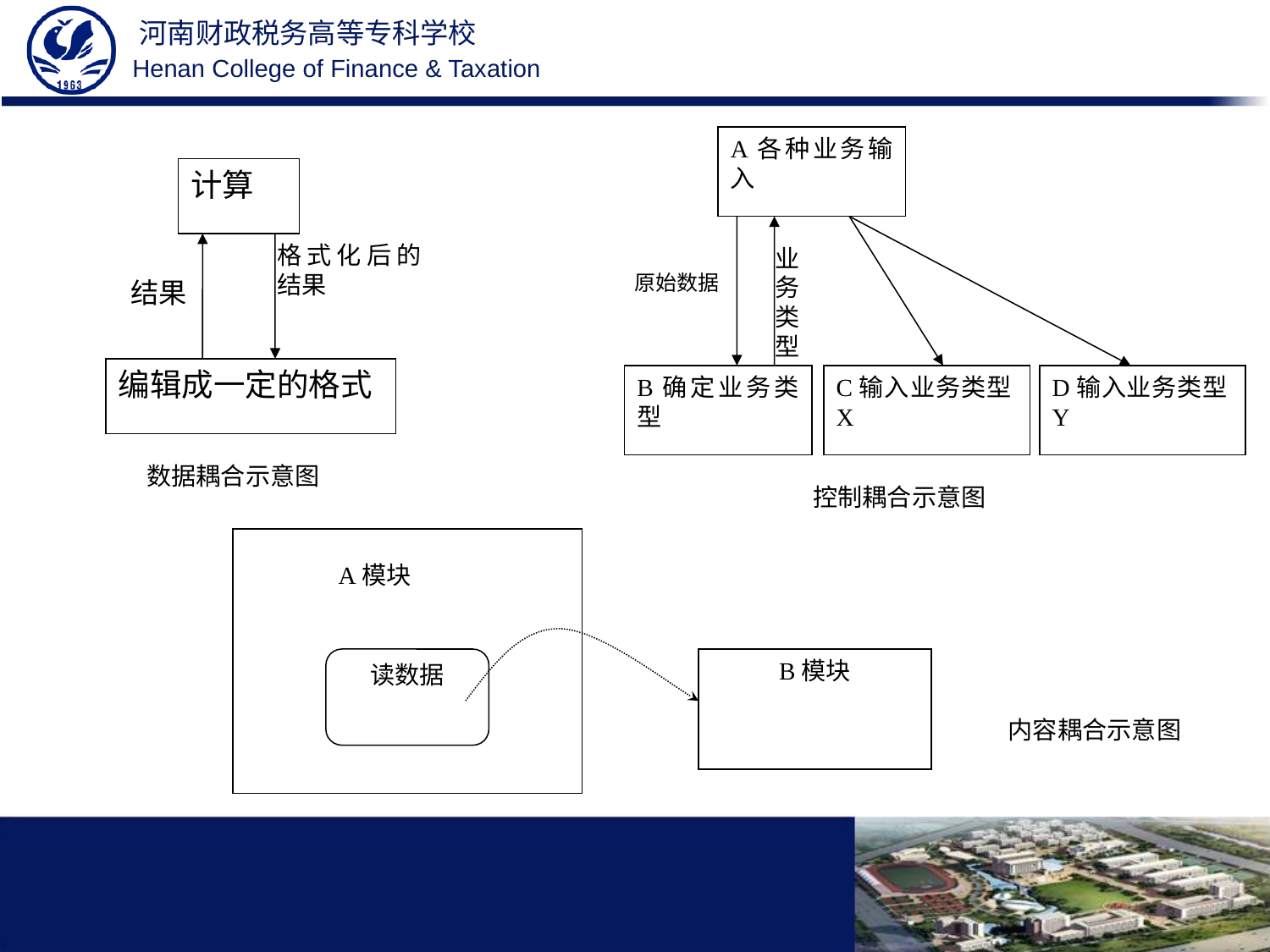

A各种业务输入

业务
类型
原始数据
B确定业务类型
C输入业务类型X
D输入业务类型Y
计算

格式化后的结果

结果
编辑成一定的格式

      数据耦合示意图
    控制耦合示意图

A模块

读数据
B模块
 内容耦合示意图